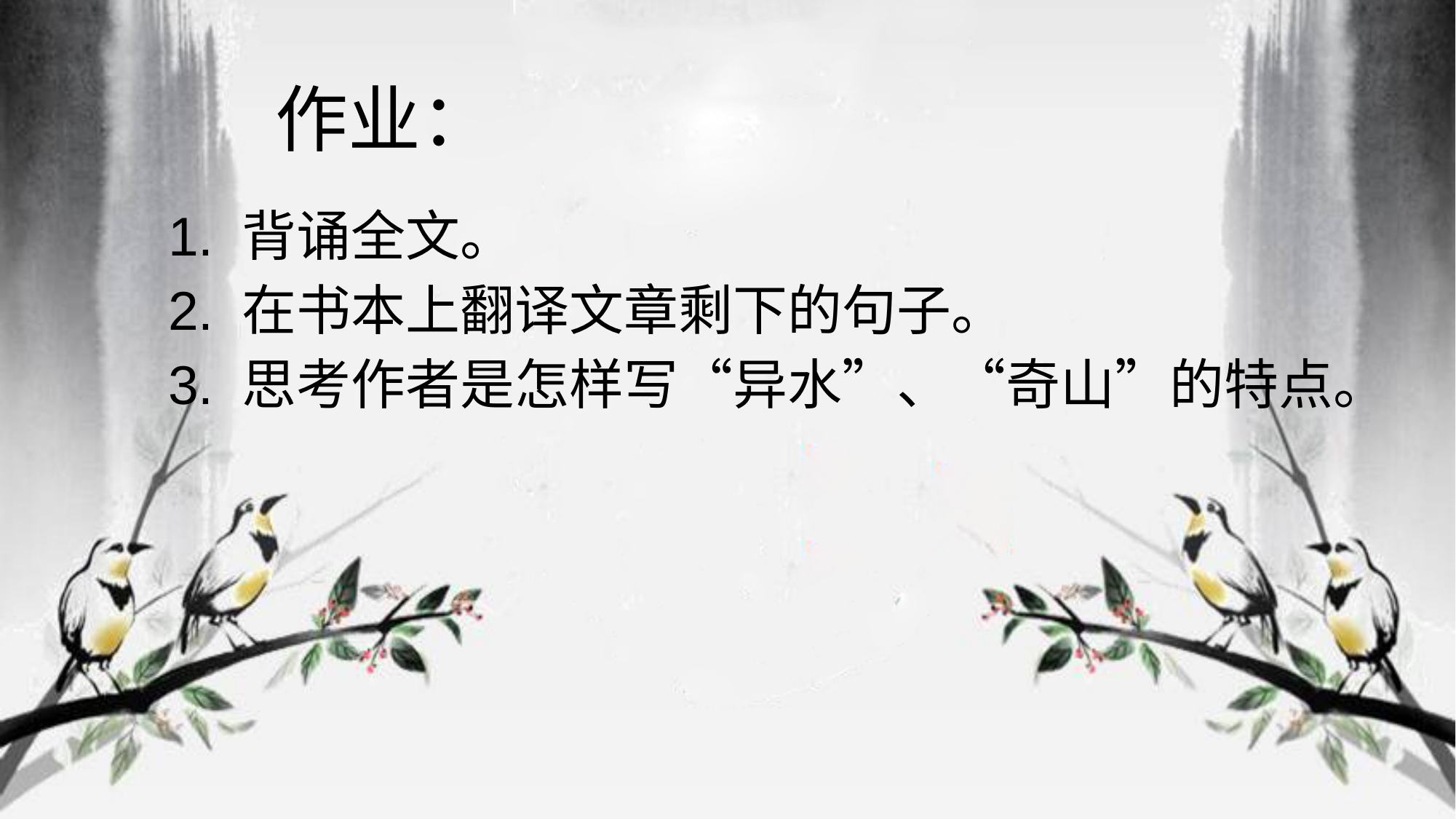

# 作业：

1. 背诵全文。
2. 在书本上翻译文章剩下的句子。
3. 思考作者是怎样写“异水”、“奇山”的特点。